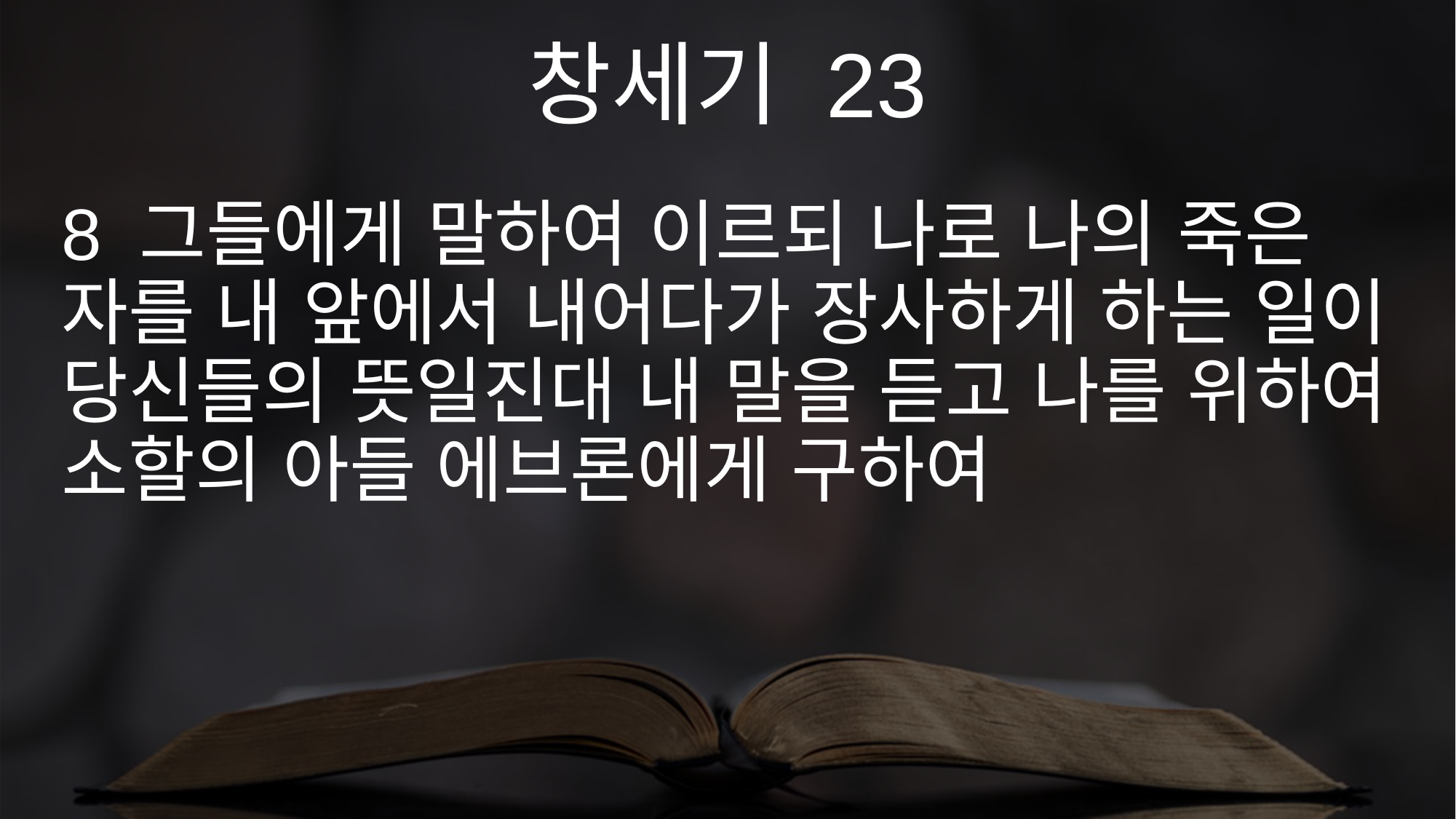

창세기 23
8 그들에게 말하여 이르되 나로 나의 죽은 자를 내 앞에서 내어다가 장사하게 하는 일이 당신들의 뜻일진대 내 말을 듣고 나를 위하여 소할의 아들 에브론에게 구하여